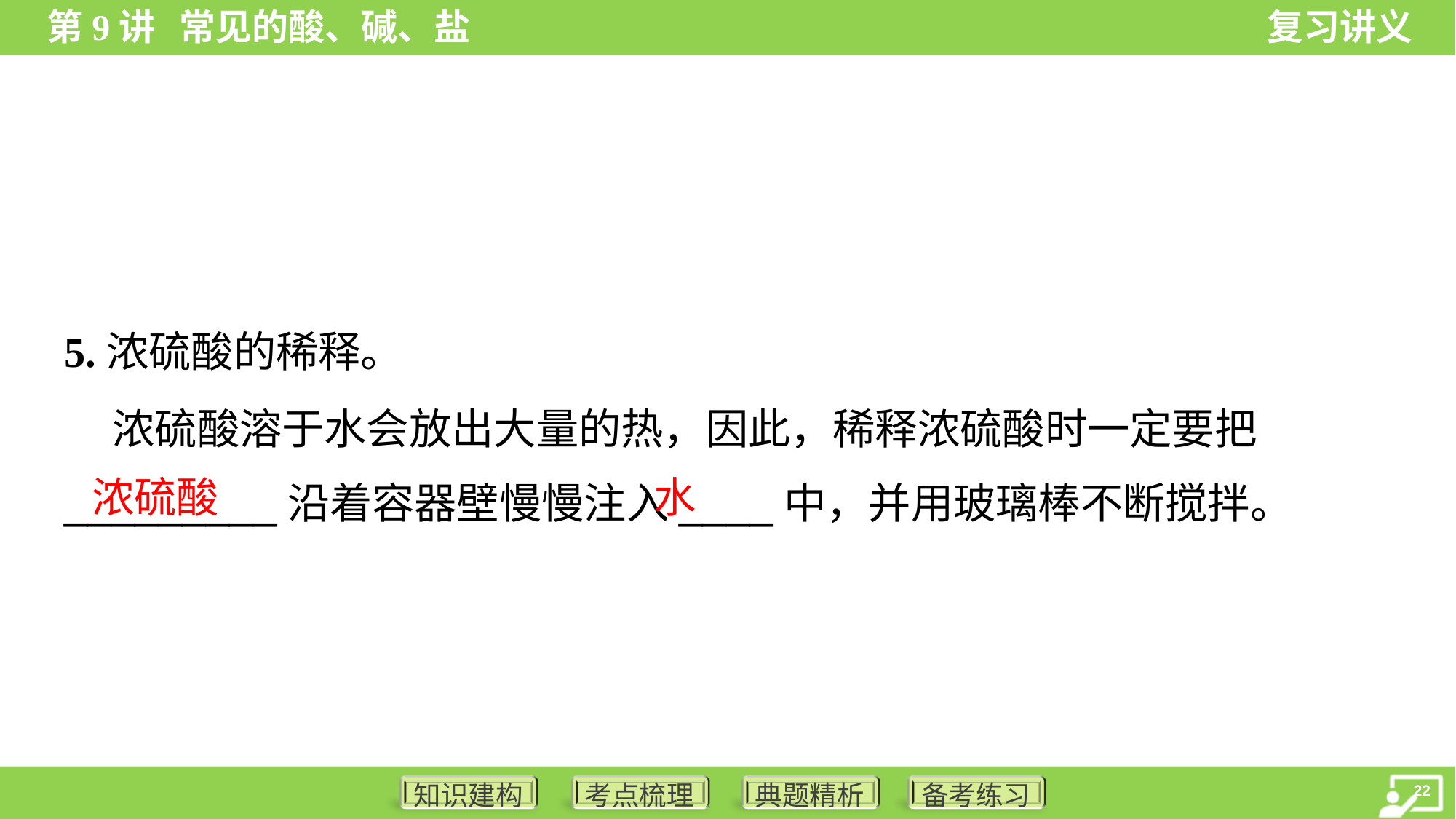

5.浓硫酸的稀释。
    浓硫酸溶于水会放出大量的热，因此，稀释浓硫酸时一定要把
_________沿着容器壁慢慢注入____中，并用玻璃棒不断搅拌。
浓硫酸
水